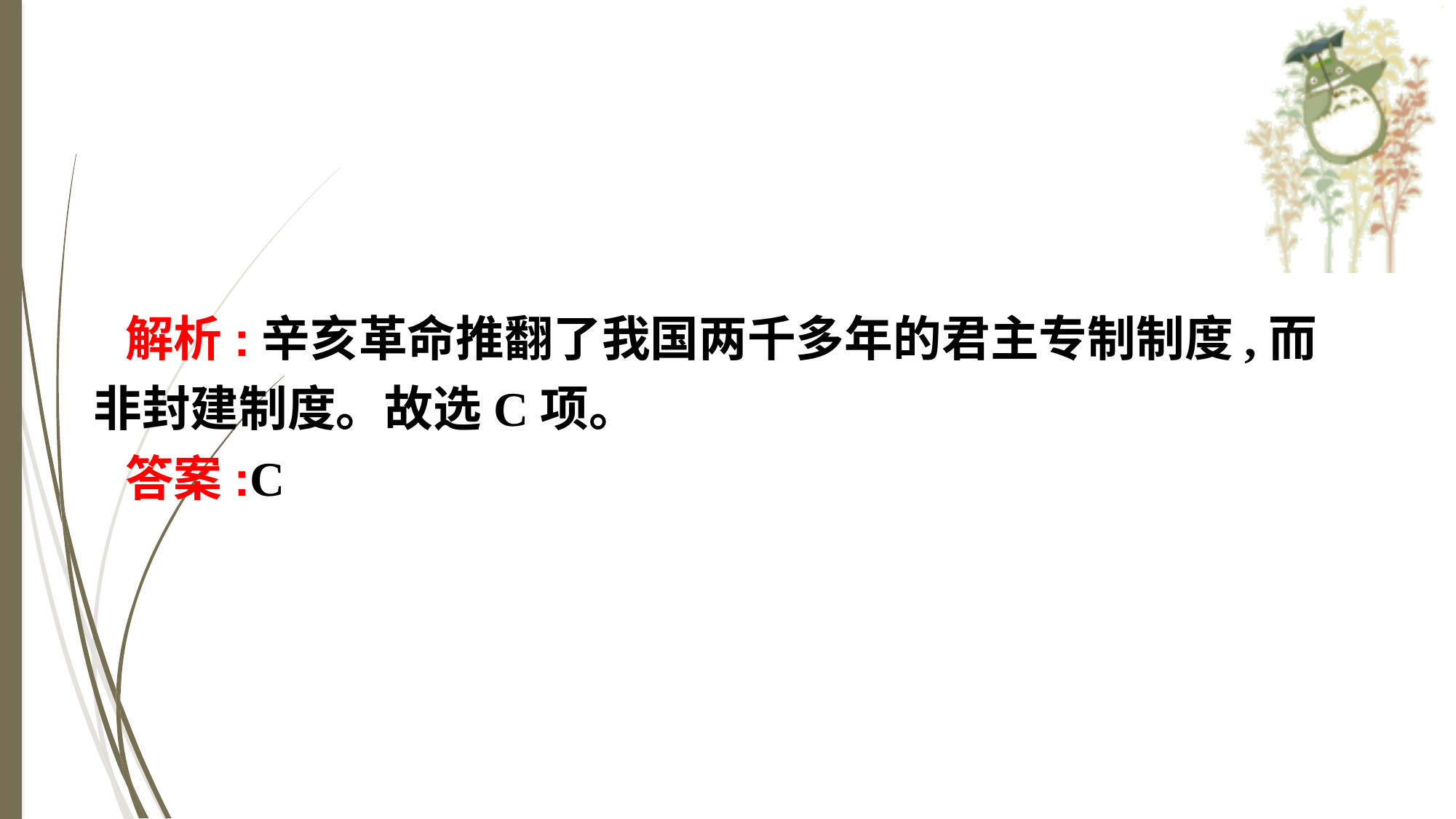

解析:辛亥革命推翻了我国两千多年的君主专制制度,而非封建制度。故选C项。
答案:C